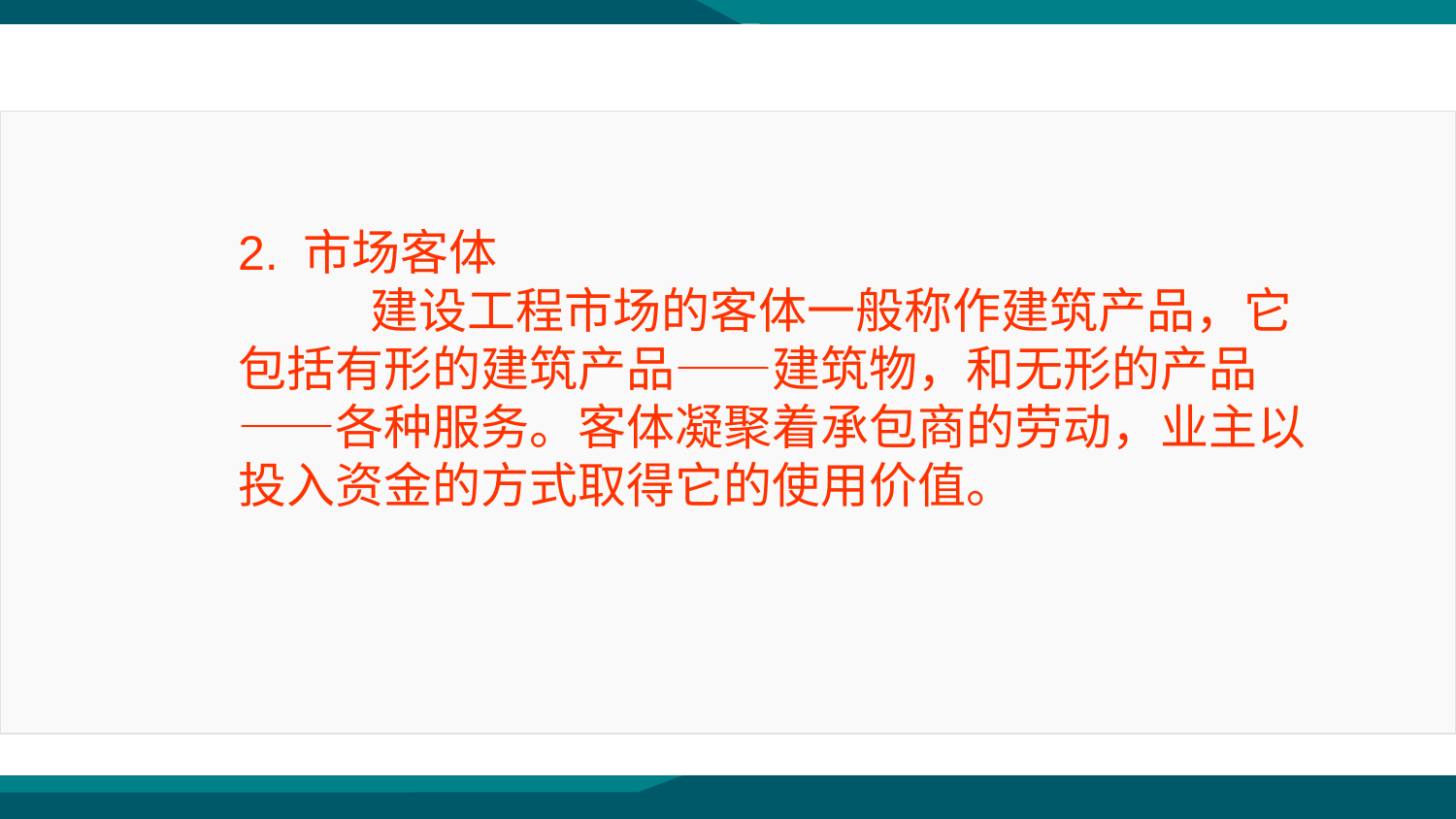

2. 市场客体
           建设工程市场的客体一般称作建筑产品，它包括有形的建筑产品——建筑物，和无形的产品——各种服务。客体凝聚着承包商的劳动，业主以投入资金的方式取得它的使用价值。